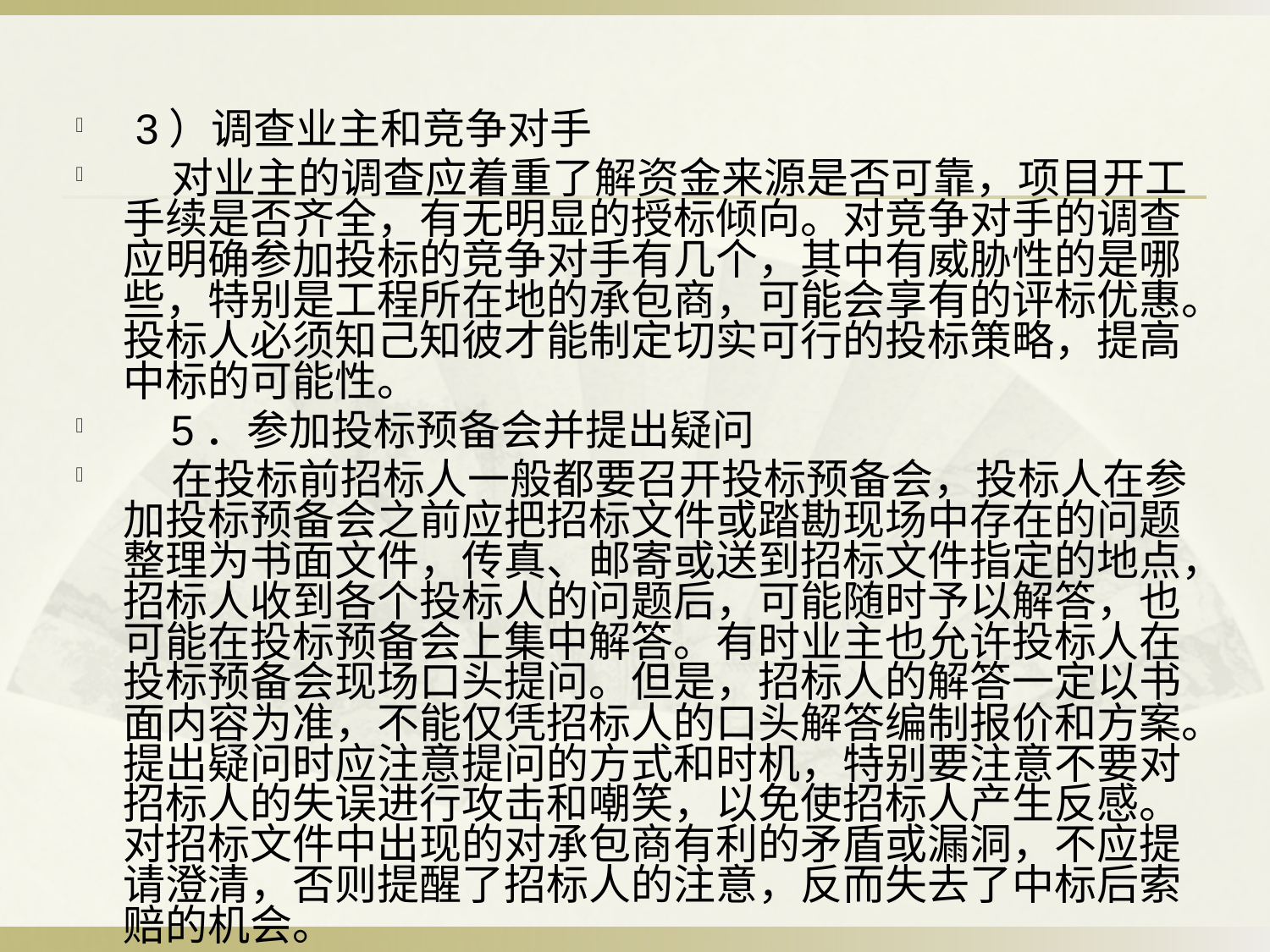

#
 3）调查业主和竞争对手
    对业主的调查应着重了解资金来源是否可靠，项目开工手续是否齐全，有无明显的授标倾向。对竞争对手的调查应明确参加投标的竞争对手有几个，其中有威胁性的是哪些，特别是工程所在地的承包商，可能会享有的评标优惠。投标人必须知己知彼才能制定切实可行的投标策略，提高中标的可能性。
    5．参加投标预备会并提出疑问
    在投标前招标人一般都要召开投标预备会，投标人在参加投标预备会之前应把招标文件或踏勘现场中存在的问题整理为书面文件，传真、邮寄或送到招标文件指定的地点，招标人收到各个投标人的问题后，可能随时予以解答，也可能在投标预备会上集中解答。有时业主也允许投标人在投标预备会现场口头提问。但是，招标人的解答一定以书面内容为准，不能仅凭招标人的口头解答编制报价和方案。提出疑问时应注意提问的方式和时机，特别要注意不要对招标人的失误进行攻击和嘲笑，以免使招标人产生反感。对招标文件中出现的对承包商有利的矛盾或漏洞，不应提请澄清，否则提醒了招标人的注意，反而失去了中标后索赔的机会。